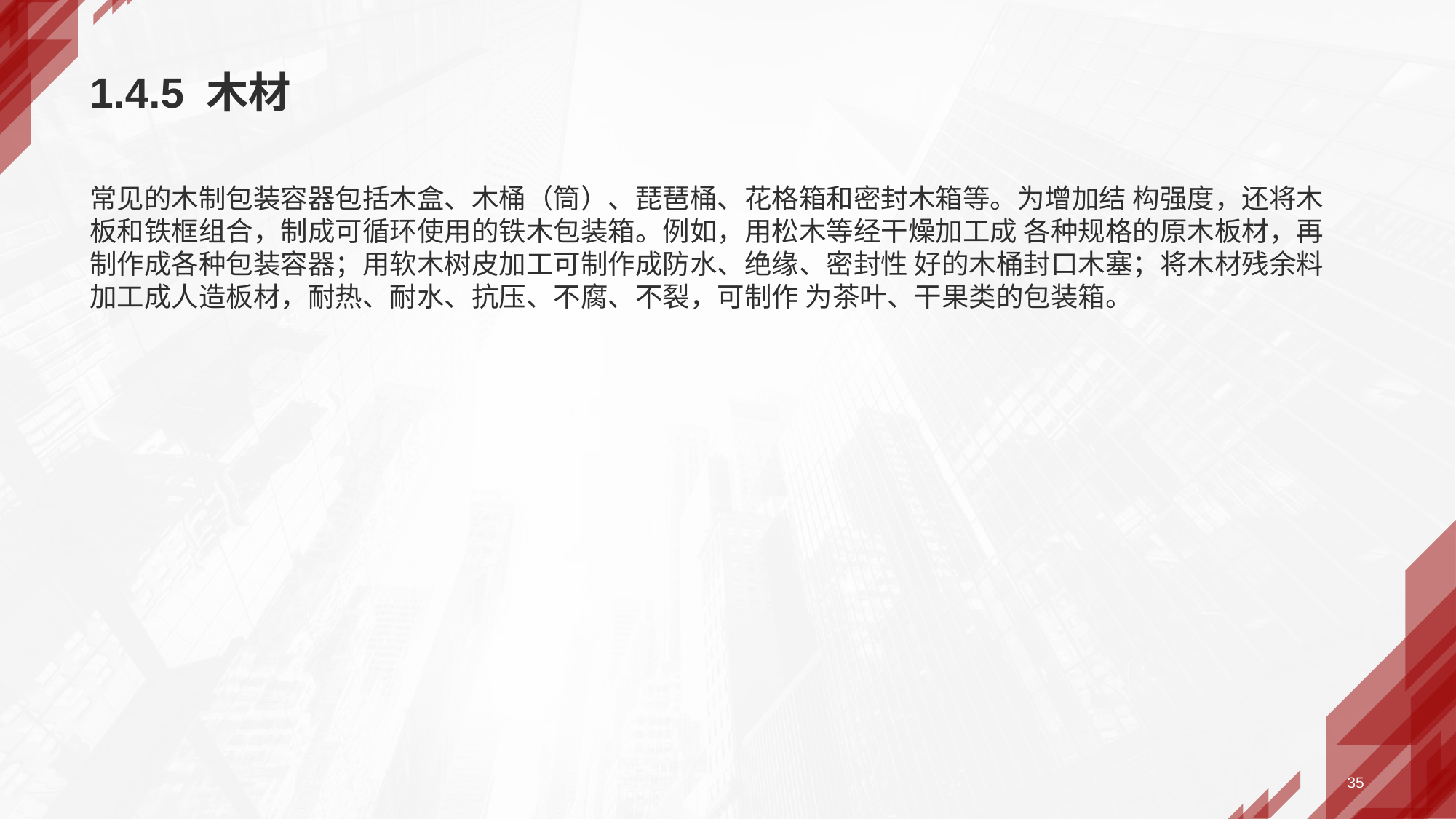

# 1.4.5 木材
常见的木制包装容器包括木盒、木桶（筒）、琵琶桶、花格箱和密封木箱等。为增加结 构强度，还将木板和铁框组合，制成可循环使用的铁木包装箱。例如，用松木等经干燥加工成 各种规格的原木板材，再制作成各种包装容器；用软木树皮加工可制作成防水、绝缘、密封性 好的木桶封口木塞；将木材残余料加工成人造板材，耐热、耐水、抗压、不腐、不裂，可制作 为茶叶、干果类的包装箱。
35